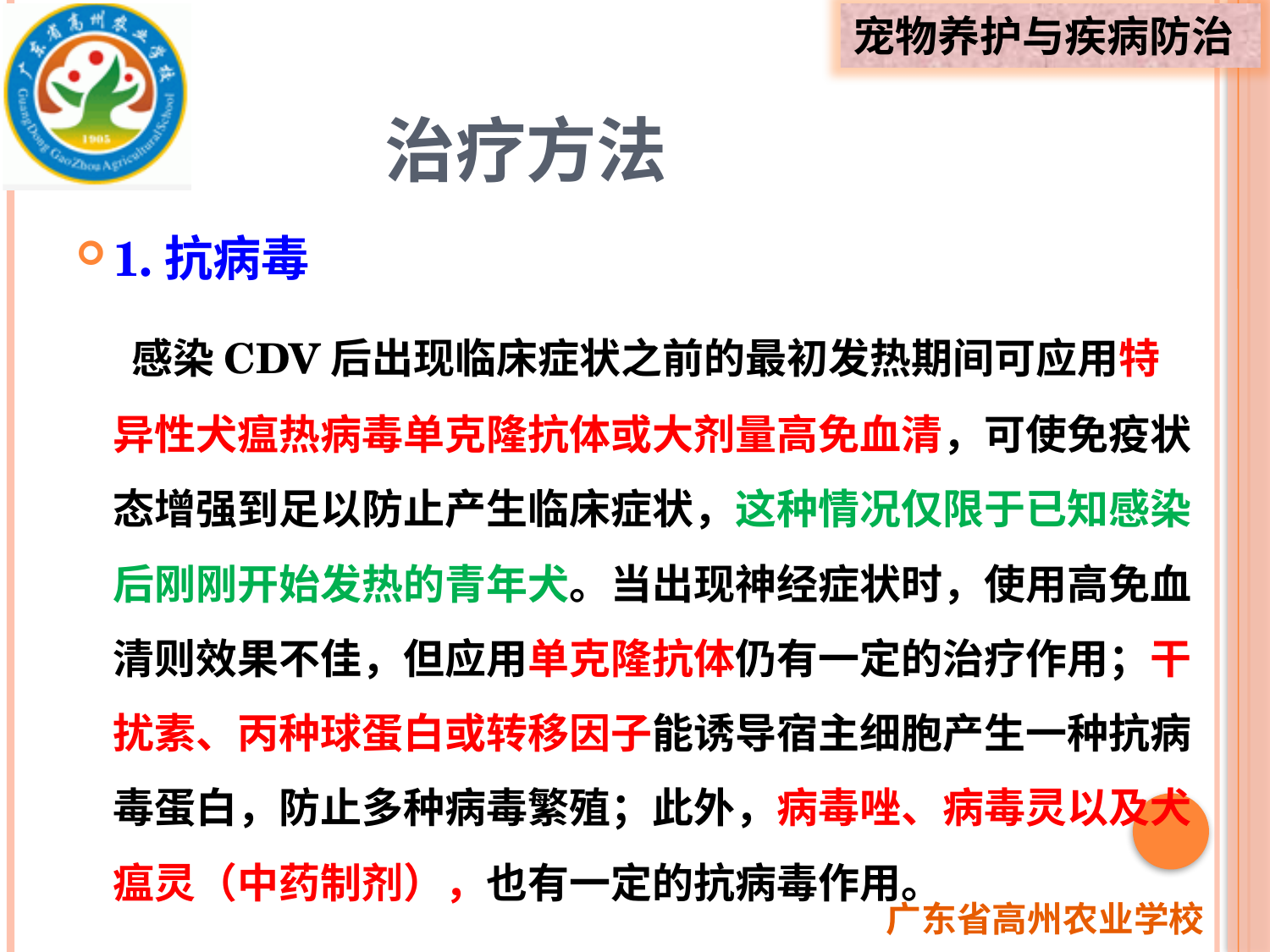

# 治疗方法
1.抗病毒
    感染CDV后出现临床症状之前的最初发热期间可应用特异性犬瘟热病毒单克隆抗体或大剂量高免血清，可使免疫状态增强到足以防止产生临床症状，这种情况仅限于已知感染后刚刚开始发热的青年犬。当出现神经症状时，使用高免血清则效果不佳，但应用单克隆抗体仍有一定的治疗作用；干扰素、丙种球蛋白或转移因子能诱导宿主细胞产生一种抗病毒蛋白，防止多种病毒繁殖；此外，病毒唑、病毒灵以及犬瘟灵（中药制剂），也有一定的抗病毒作用。